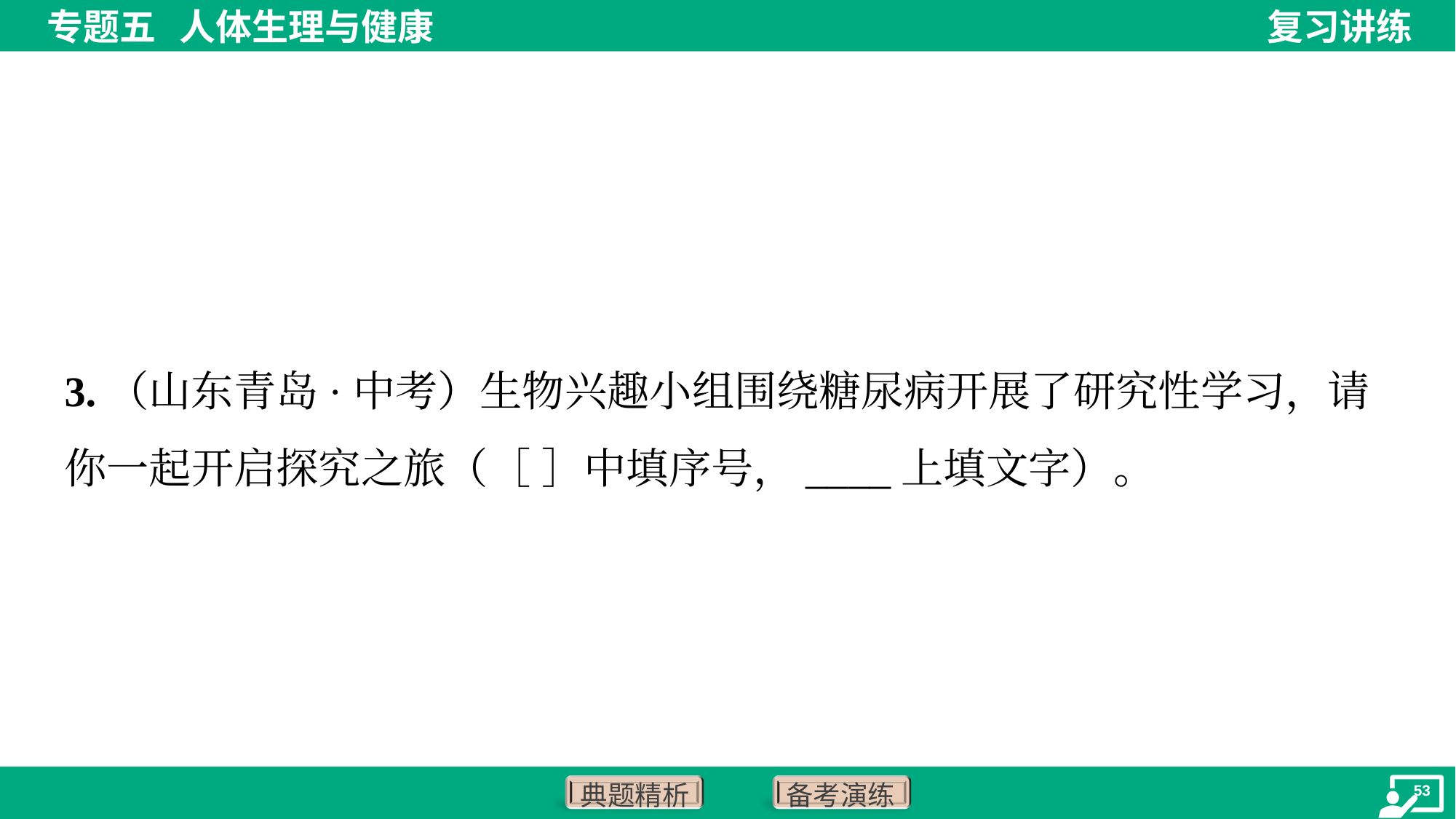

3.（山东青岛·中考）生物兴趣小组围绕糖尿病开展了研究性学习，请你一起开启探究之旅（［ ］中填序号，____上填文字）。